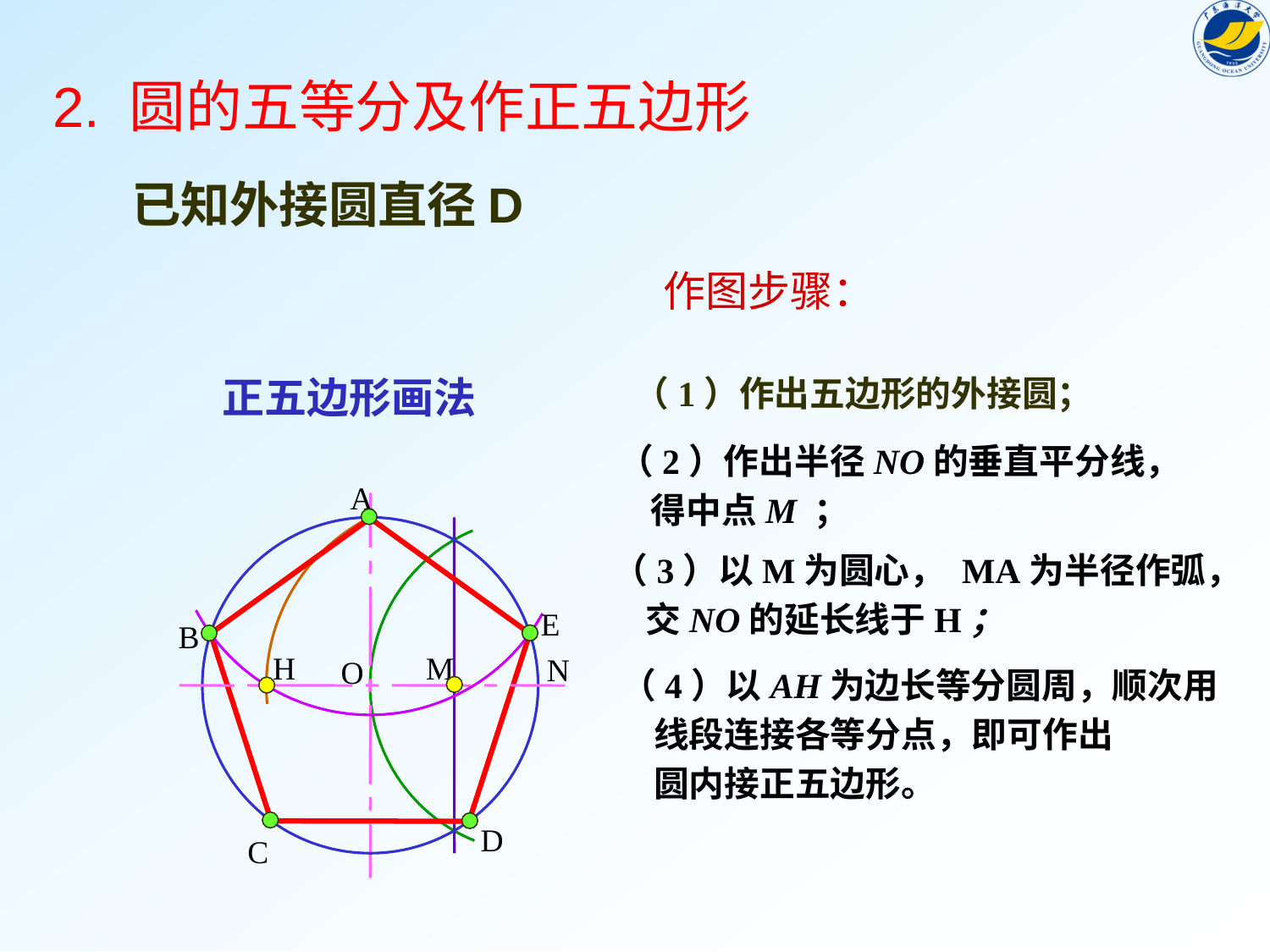

2. 圆的五等分及作正五边形
     已知外接圆直径D
作图步骤：
正五边形画法
（1）作出五边形的外接圆；
（2）作出半径NO的垂直平分线，
   得中点M ；
A

（3）以M为圆心， MA为半径作弧，
   交NO的延长线于H；
E

B

H
M
N
O
（4）以AH为边长等分圆周，顺次用
   线段连接各等分点，即可作出
   圆内接正五边形。

D

C